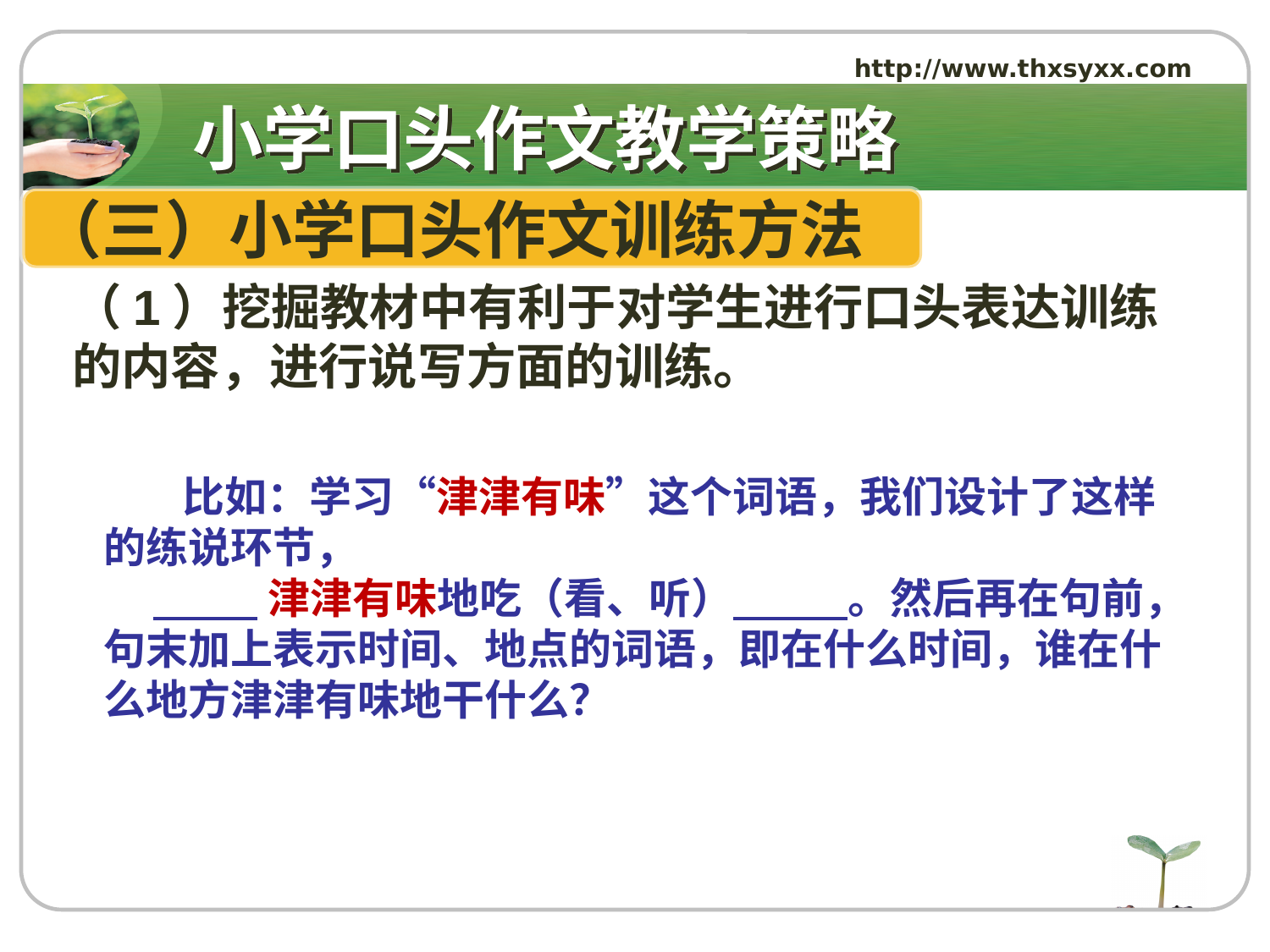

http://www.thxsyxx.com
# 小学口头作文教学策略
（三）小学口头作文训练方法
（1）挖掘教材中有利于对学生进行口头表达训练的内容，进行说写方面的训练。
  比如：学习“津津有味”这个词语，我们设计了这样的练说环节，
           津津有味地吃（看、听）            。然后再在句前，句末加上表示时间、地点的词语，即在什么时间，谁在什么地方津津有味地干什么？